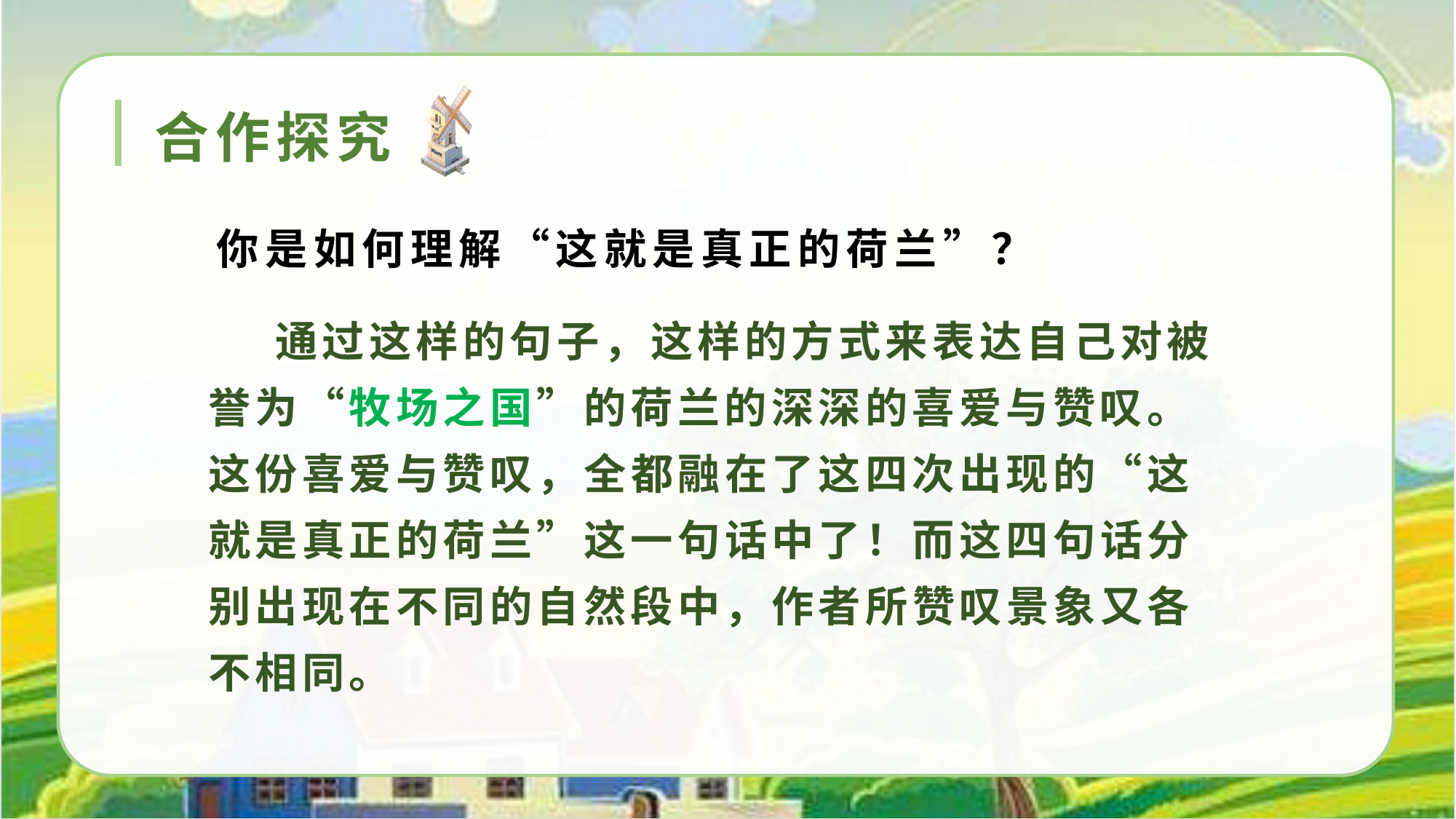

合作探究
你是如何理解“这就是真正的荷兰”？
    通过这样的句子，这样的方式来表达自己对被誉为“牧场之国”的荷兰的深深的喜爱与赞叹。这份喜爱与赞叹，全都融在了这四次出现的“这就是真正的荷兰”这一句话中了！而这四句话分别出现在不同的自然段中，作者所赞叹景象又各不相同。